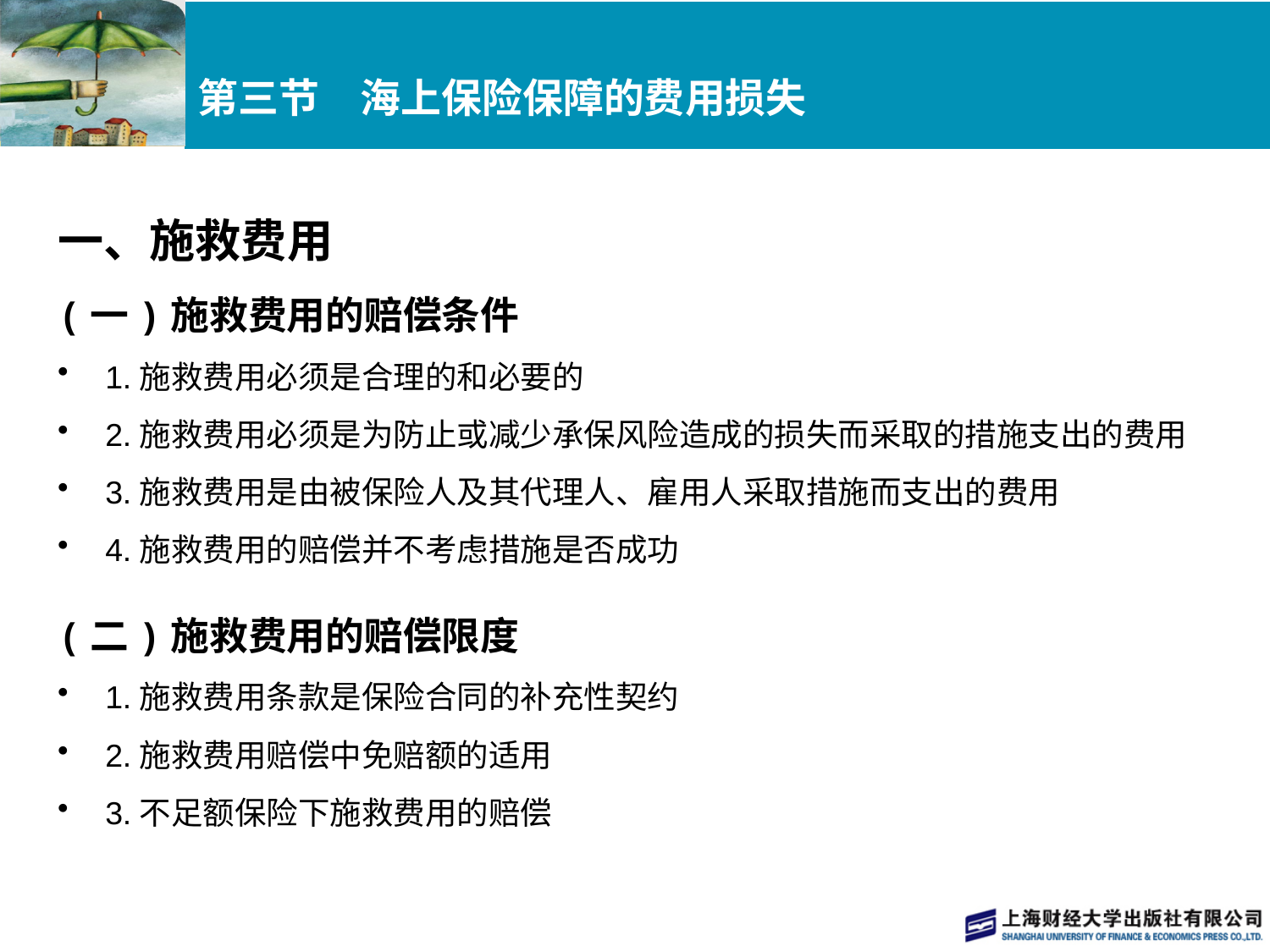

# 第三节　海上保险保障的费用损失
一、施救费用
(一)施救费用的赔偿条件
1.施救费用必须是合理的和必要的
2.施救费用必须是为防止或减少承保风险造成的损失而采取的措施支出的费用
3.施救费用是由被保险人及其代理人、雇用人采取措施而支出的费用
4.施救费用的赔偿并不考虑措施是否成功

(二)施救费用的赔偿限度
1.施救费用条款是保险合同的补充性契约
2.施救费用赔偿中免赔额的适用
3.不足额保险下施救费用的赔偿